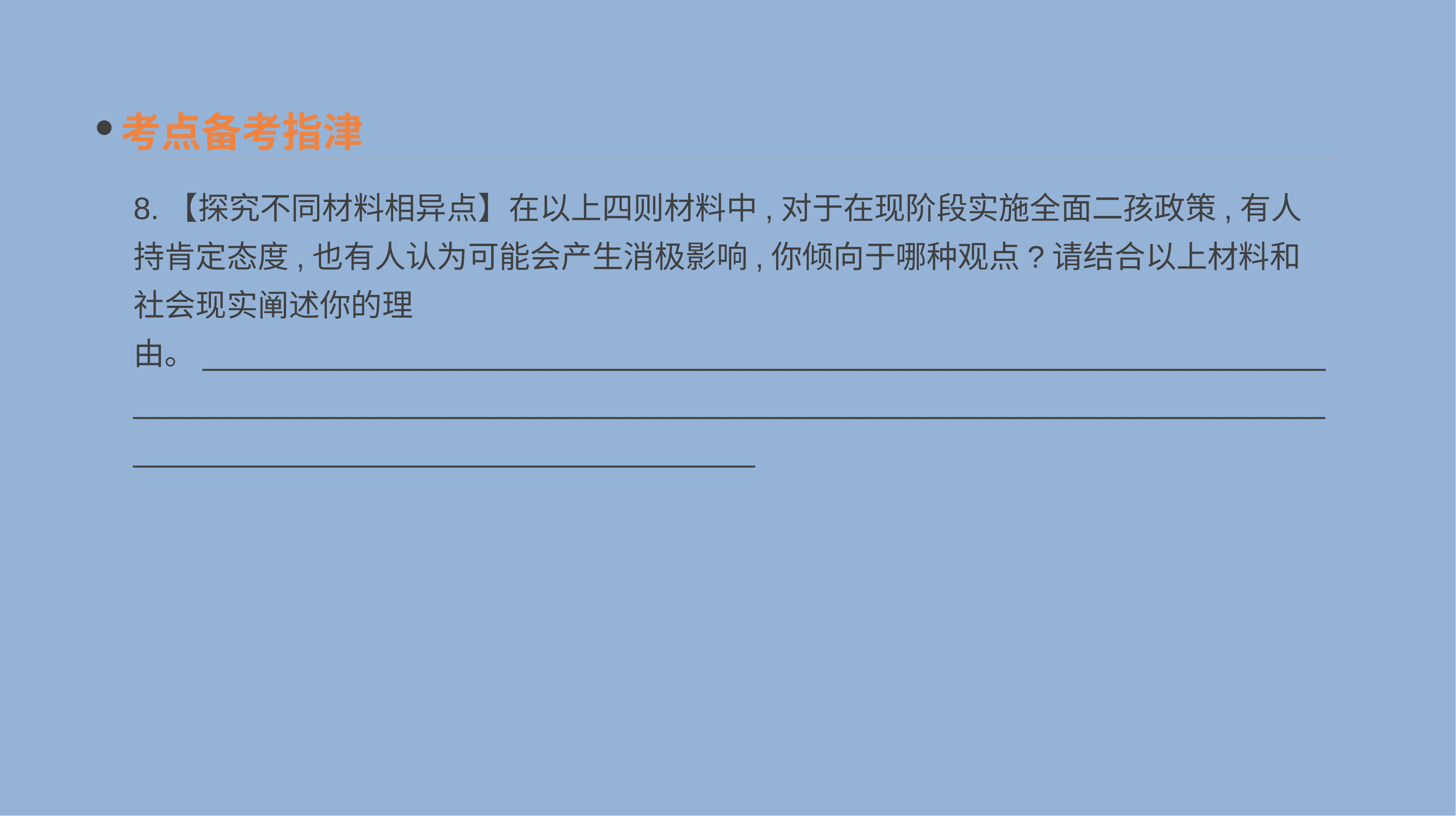

考点备考指津

8.【探究不同材料相异点】在以上四则材料中,对于在现阶段实施全面二孩政策,有人持肯定态度,也有人认为可能会产生消极影响,你倾向于哪种观点?请结合以上材料和社会现实阐述你的理由。__________________________________________________________________________________________________________________________________________________________________________